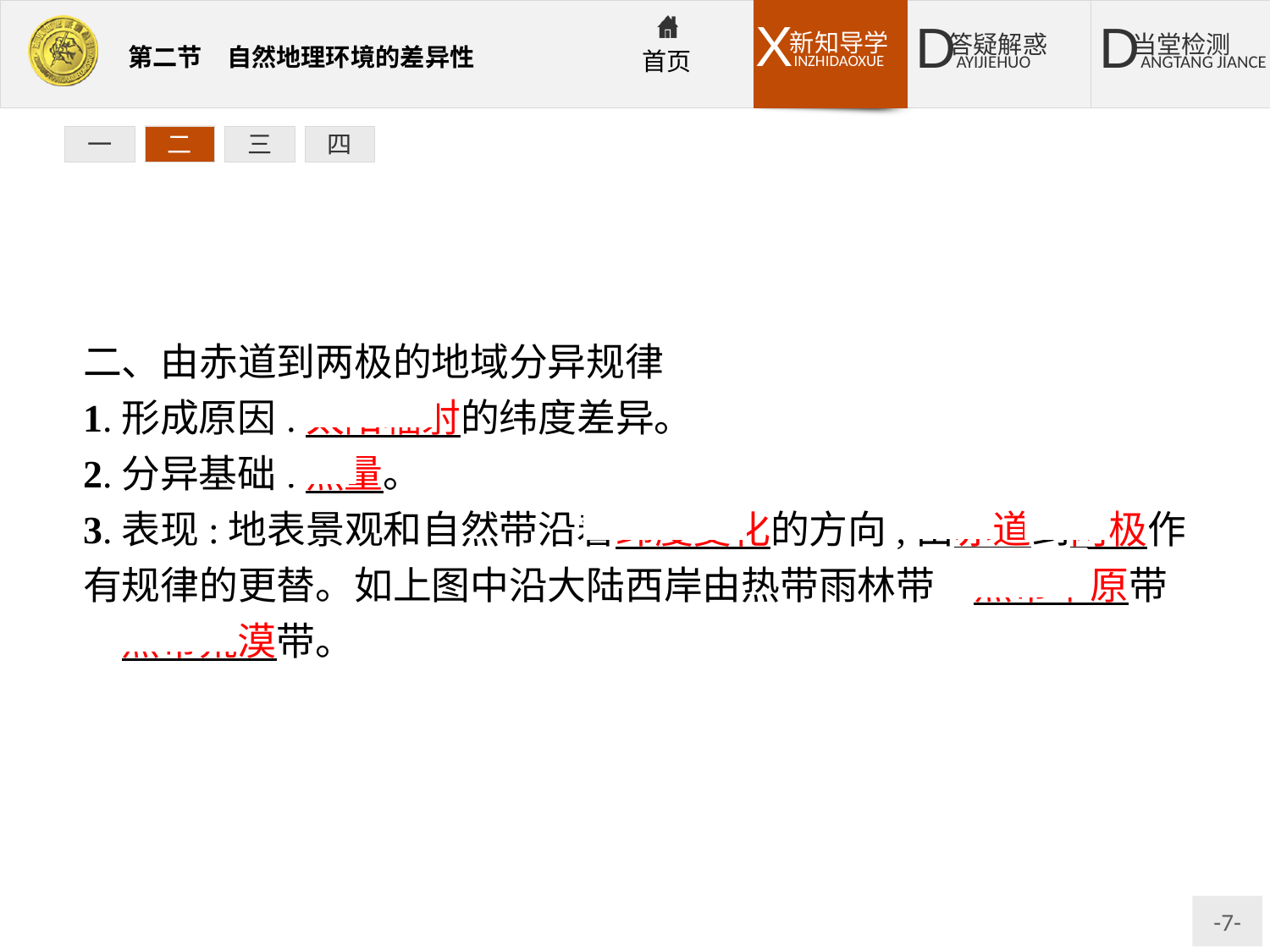

一
二
三
四
二、由赤道到两极的地域分异规律
1.形成原因:太阳辐射的纬度差异。
2.分异基础:热量。
3.表现:地表景观和自然带沿着纬度变化的方向,由赤道到两极作有规律的更替。如上图中沿大陆西岸由热带雨林带→热带草原带→热带荒漠带。